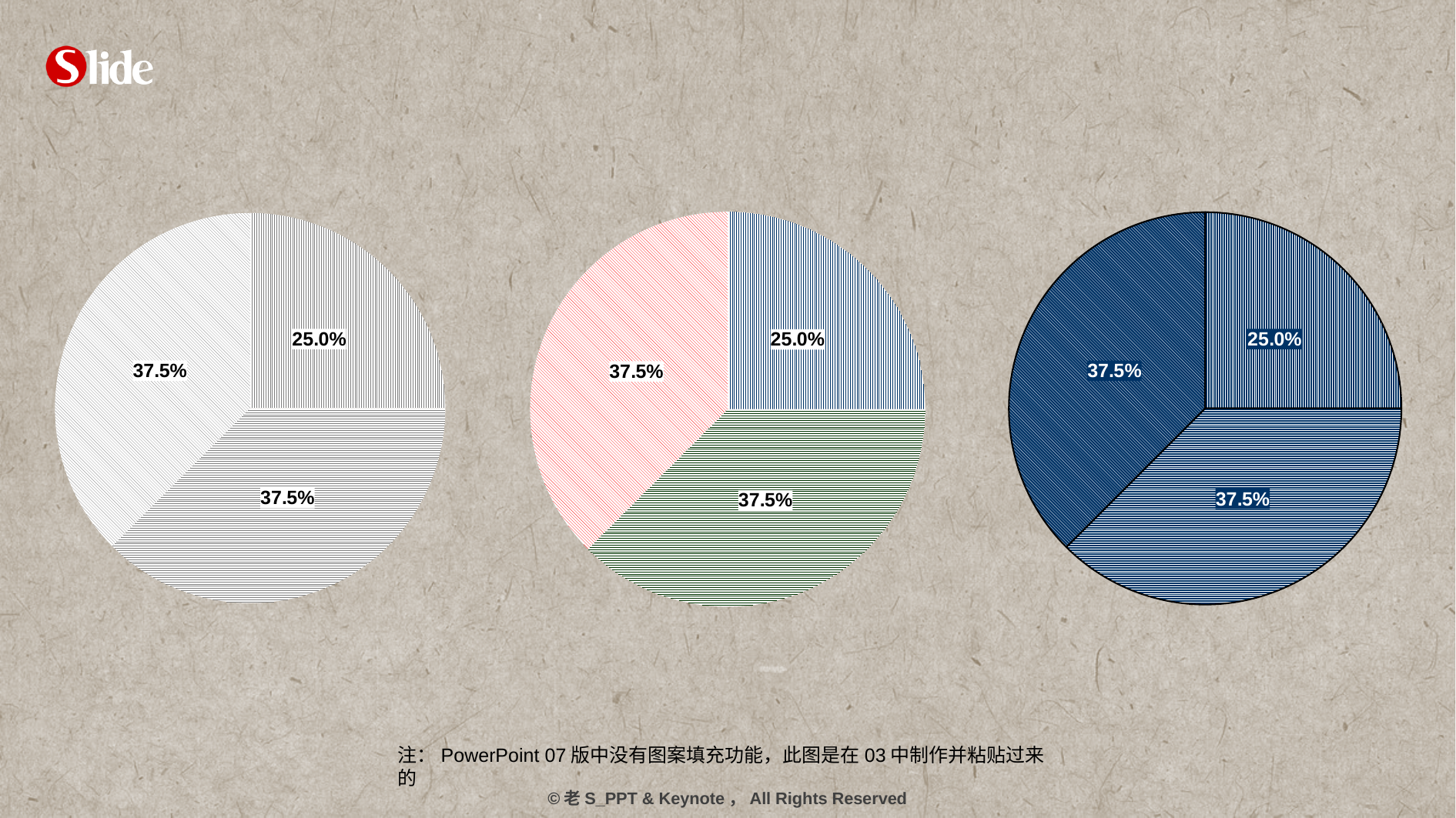

### Chart

| Category | 东部 |  |  |
|---|---|---|---|
| 0-25 | 25.0 | None | None |
| 25-50 | 37.5 | None | None |
| 50+ | 37.5 | None | None |

### Chart

| Category | 东部 |  |  |
|---|---|---|---|
| 0-25 | 25.0 | None | None |
| 25-50 | 37.5 | None | None |
| 50+ | 37.5 | None | None |

### Chart

| Category | 东部 |  |  |
|---|---|---|---|
| 0-25 | 25.0 | None | None |
| 25-50 | 37.5 | None | None |
| 50+ | 37.5 | None | None |
注：PowerPoint 07版中没有图案填充功能，此图是在03中制作并粘贴过来的